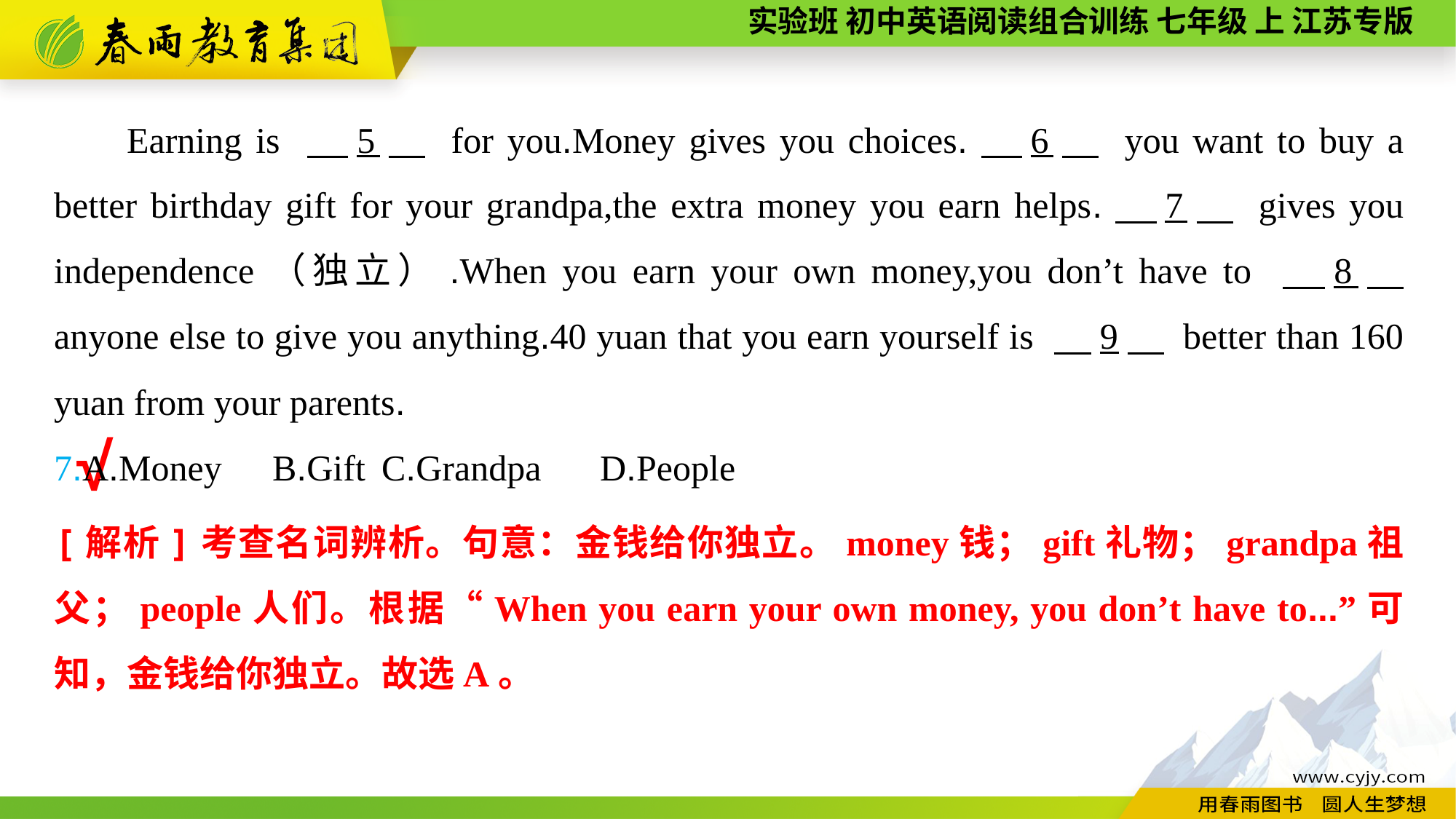

Earning is 　5　 for you.Money gives you choices.　6　 you want to buy a better birthday gift for your grandpa,the extra money you earn helps.　7　 gives you independence（独立）.When you earn your own money,you don’t have to 　8　 anyone else to give you anything.40 yuan that you earn yourself is 　9　 better than 160 yuan from your parents.
7.A.Money	B.Gift	C.Grandpa	D.People
√
[解析]考查名词辨析。句意：金钱给你独立。money钱；gift礼物；grandpa祖父；people人们。根据“When you earn your own money, you don’t have to...”可知，金钱给你独立。故选A。